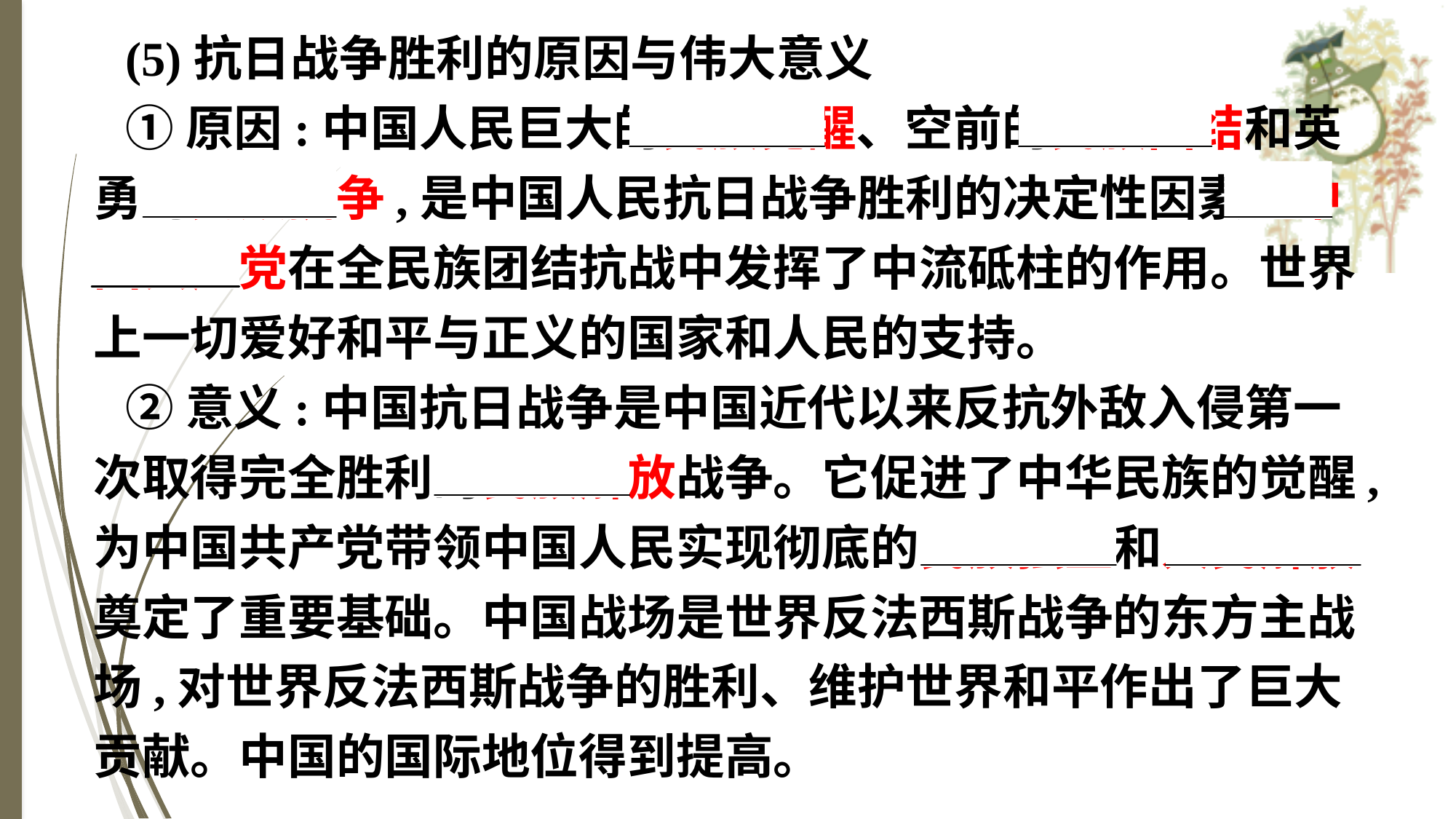

(5)抗日战争胜利的原因与伟大意义
①原因:中国人民巨大的民族觉醒、空前的民族团结和英勇的民族抗争,是中国人民抗日战争胜利的决定性因素。中国共产党在全民族团结抗战中发挥了中流砥柱的作用。世界上一切爱好和平与正义的国家和人民的支持。
②意义:中国抗日战争是中国近代以来反抗外敌入侵第一次取得完全胜利的民族解放战争。它促进了中华民族的觉醒,为中国共产党带领中国人民实现彻底的民族独立和人民解放奠定了重要基础。中国战场是世界反法西斯战争的东方主战场,对世界反法西斯战争的胜利、维护世界和平作出了巨大贡献。中国的国际地位得到提高。